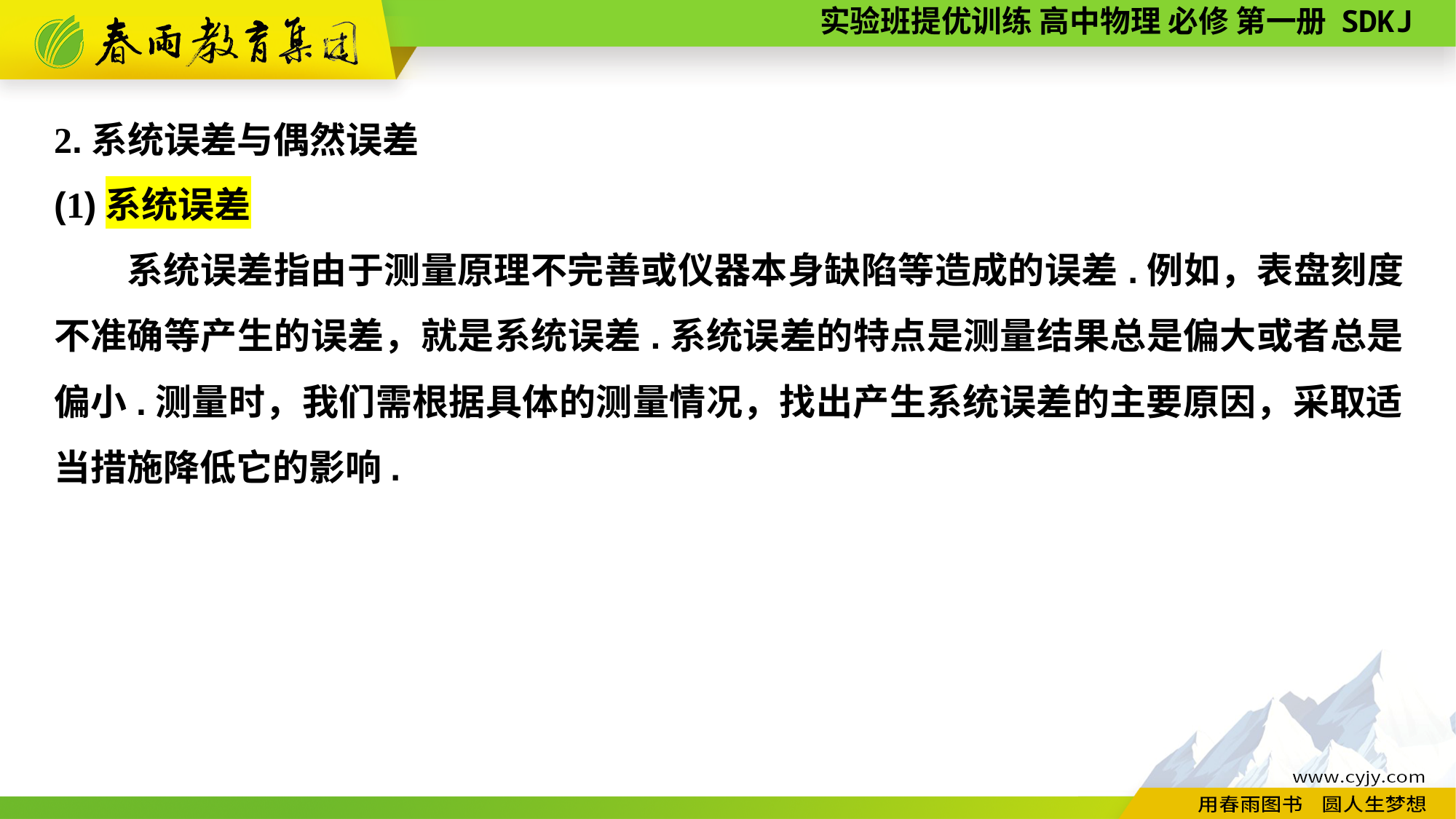

2.系统误差与偶然误差
(1)系统误差
系统误差指由于测量原理不完善或仪器本身缺陷等造成的误差.例如，表盘刻度不准确等产生的误差，就是系统误差.系统误差的特点是测量结果总是偏大或者总是偏小.测量时，我们需根据具体的测量情况，找出产生系统误差的主要原因，采取适当措施降低它的影响.